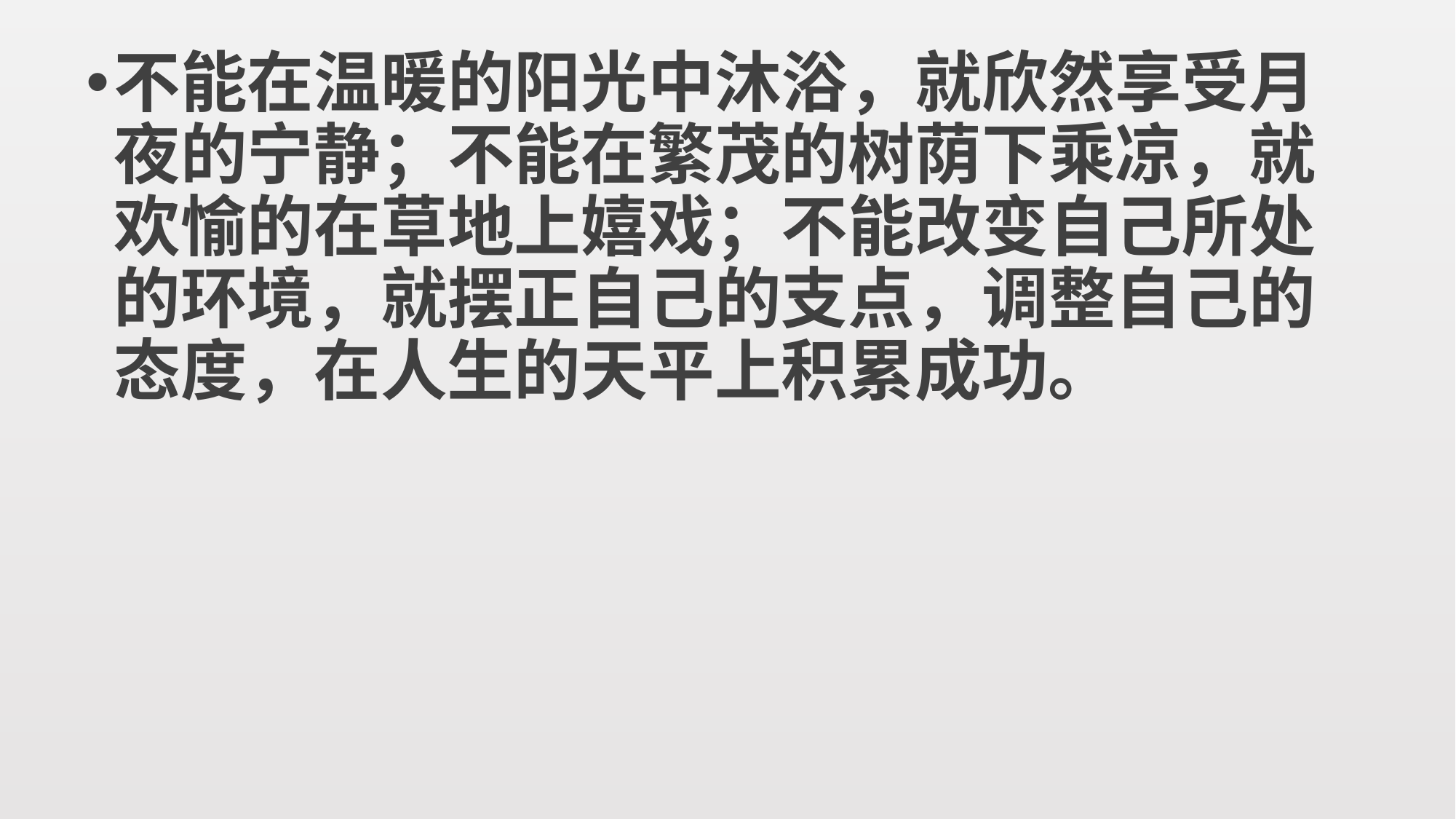

不能在温暖的阳光中沐浴，就欣然享受月夜的宁静；不能在繁茂的树荫下乘凉，就欢愉的在草地上嬉戏；不能改变自己所处的环境，就摆正自己的支点，调整自己的态度，在人生的天平上积累成功。